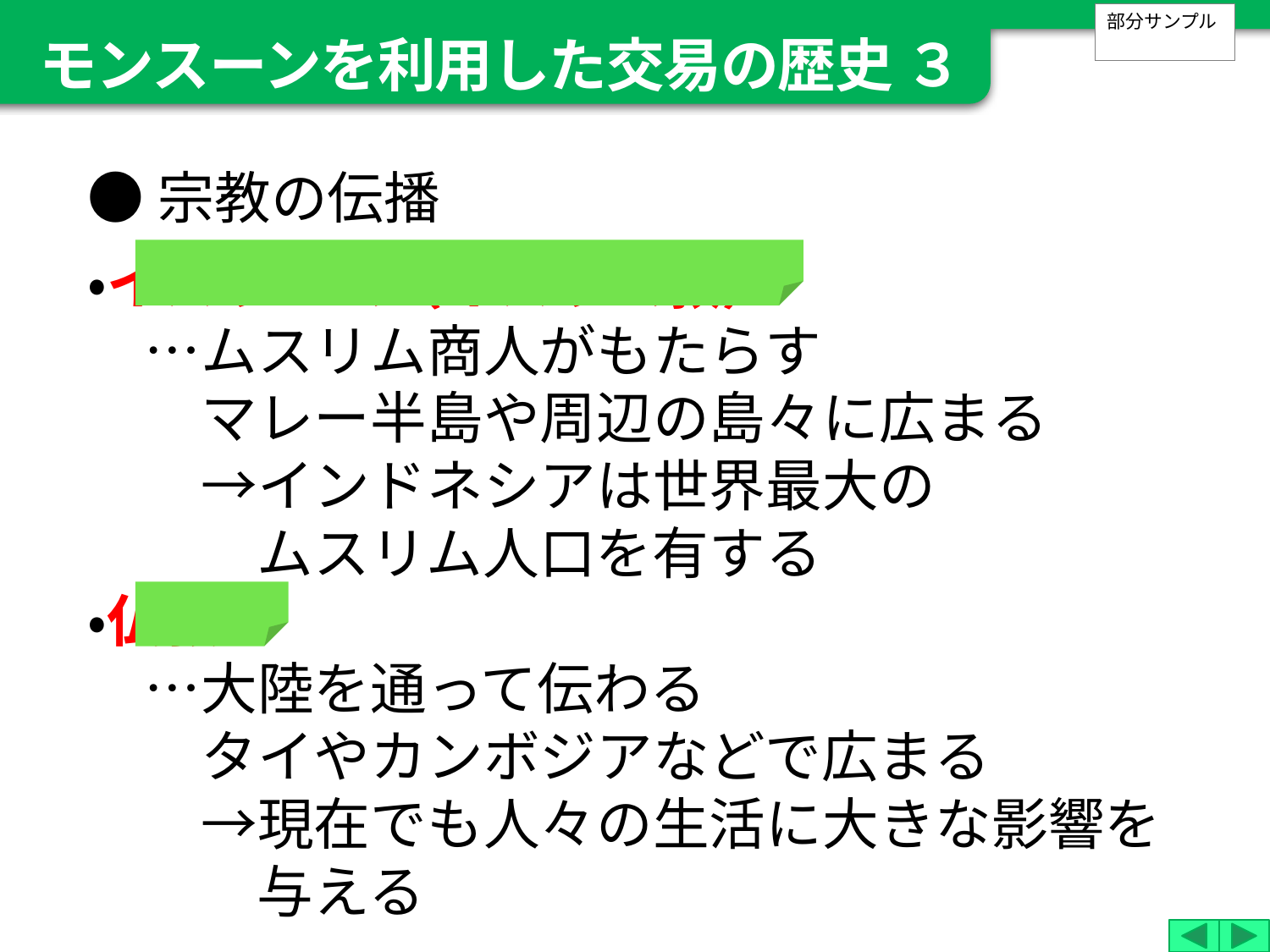

モンスーンを利用した交易の歴史 ３
部分サンプル
●宗教の伝播

・イスラーム（イスラム教）
　…ムスリム商人がもたらす
　　マレー半島や周辺の島々に広まる
　　→インドネシアは世界最大の
　　ムスリム人口を有する
・仏教
　…大陸を通って伝わる
　　タイやカンボジアなどで広まる
　　→現在でも人々の生活に大きな影響を
　　与える